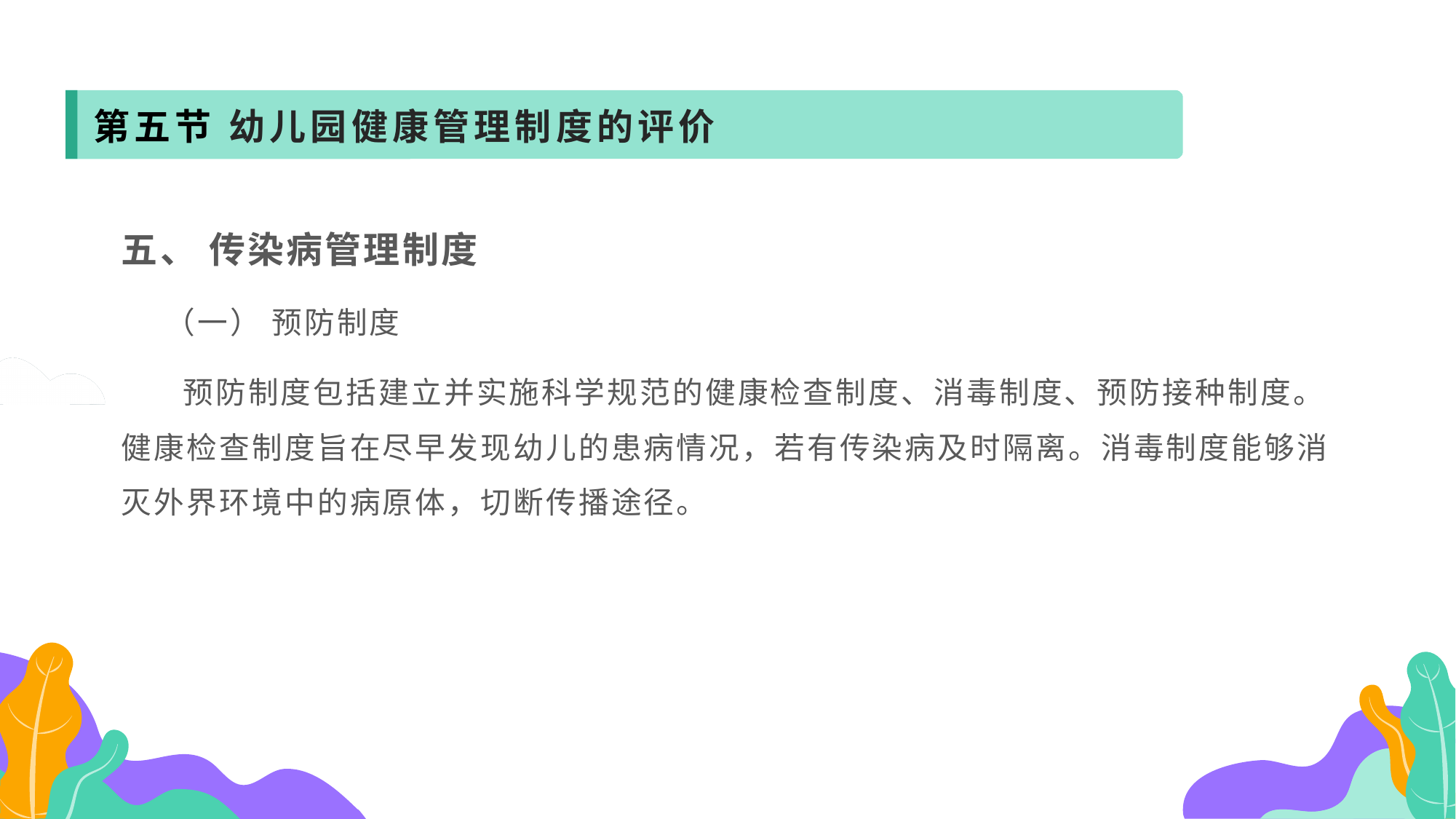

第五节 幼儿园健康管理制度的评价
五、 传染病管理制度
    （一） 预防制度
      预防制度包括建立并实施科学规范的健康检查制度、消毒制度、预防接种制度。健康检查制度旨在尽早发现幼儿的患病情况，若有传染病及时隔离。消毒制度能够消灭外界环境中的病原体，切断传播途径。